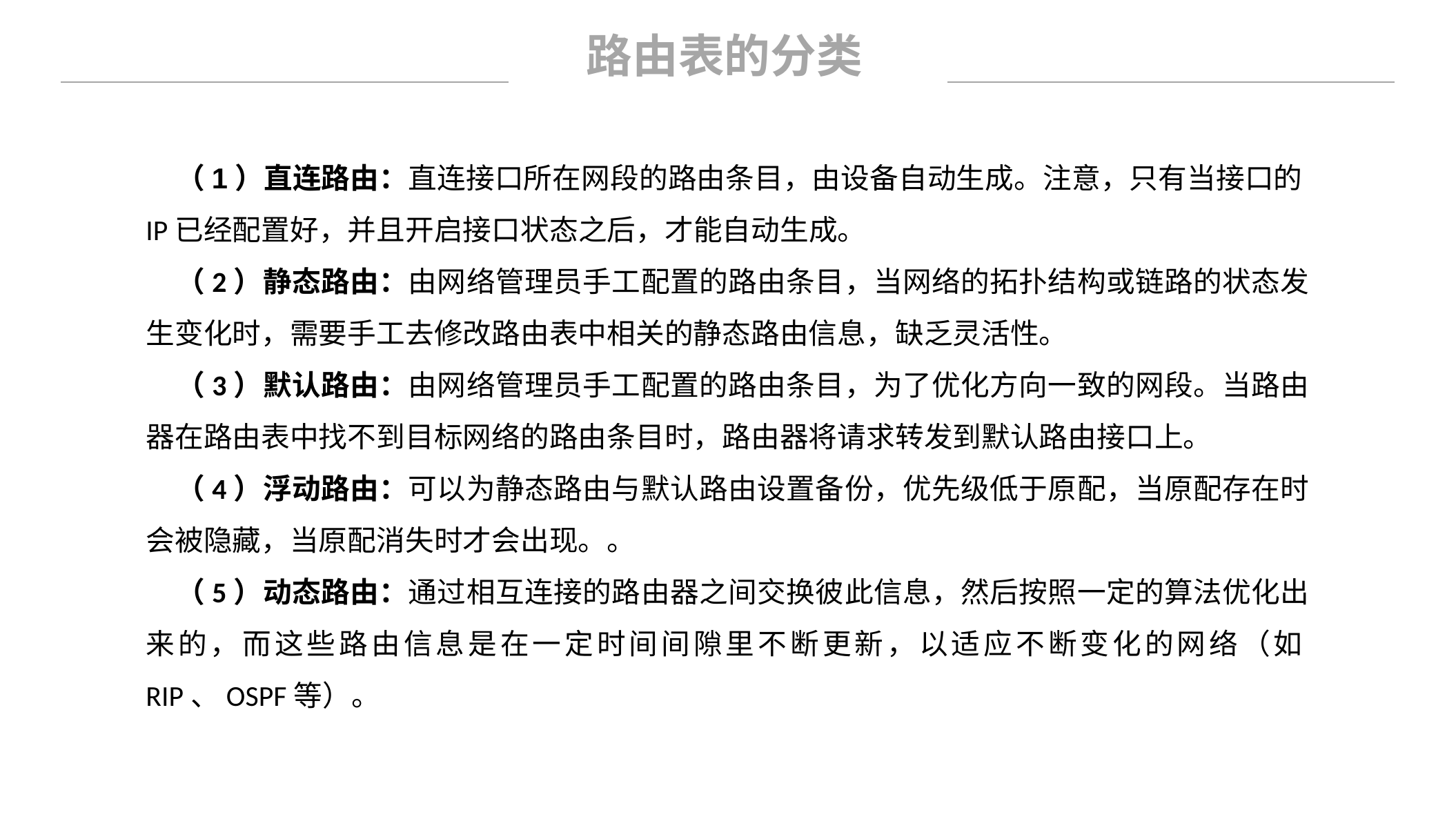

路由表的分类
（1）直连路由：直连接口所在网段的路由条目，由设备自动生成。注意，只有当接口的IP已经配置好，并且开启接口状态之后，才能自动生成。
（2）静态路由：由网络管理员手工配置的路由条目，当网络的拓扑结构或链路的状态发生变化时，需要手工去修改路由表中相关的静态路由信息，缺乏灵活性。
（3）默认路由：由网络管理员手工配置的路由条目，为了优化方向一致的网段。当路由器在路由表中找不到目标网络的路由条目时，路由器将请求转发到默认路由接口上。
（4）浮动路由：可以为静态路由与默认路由设置备份，优先级低于原配，当原配存在时会被隐藏，当原配消失时才会出现。。
（5）动态路由：通过相互连接的路由器之间交换彼此信息，然后按照一定的算法优化出来的，而这些路由信息是在一定时间间隙里不断更新，以适应不断变化的网络（如RIP、OSPF等）。